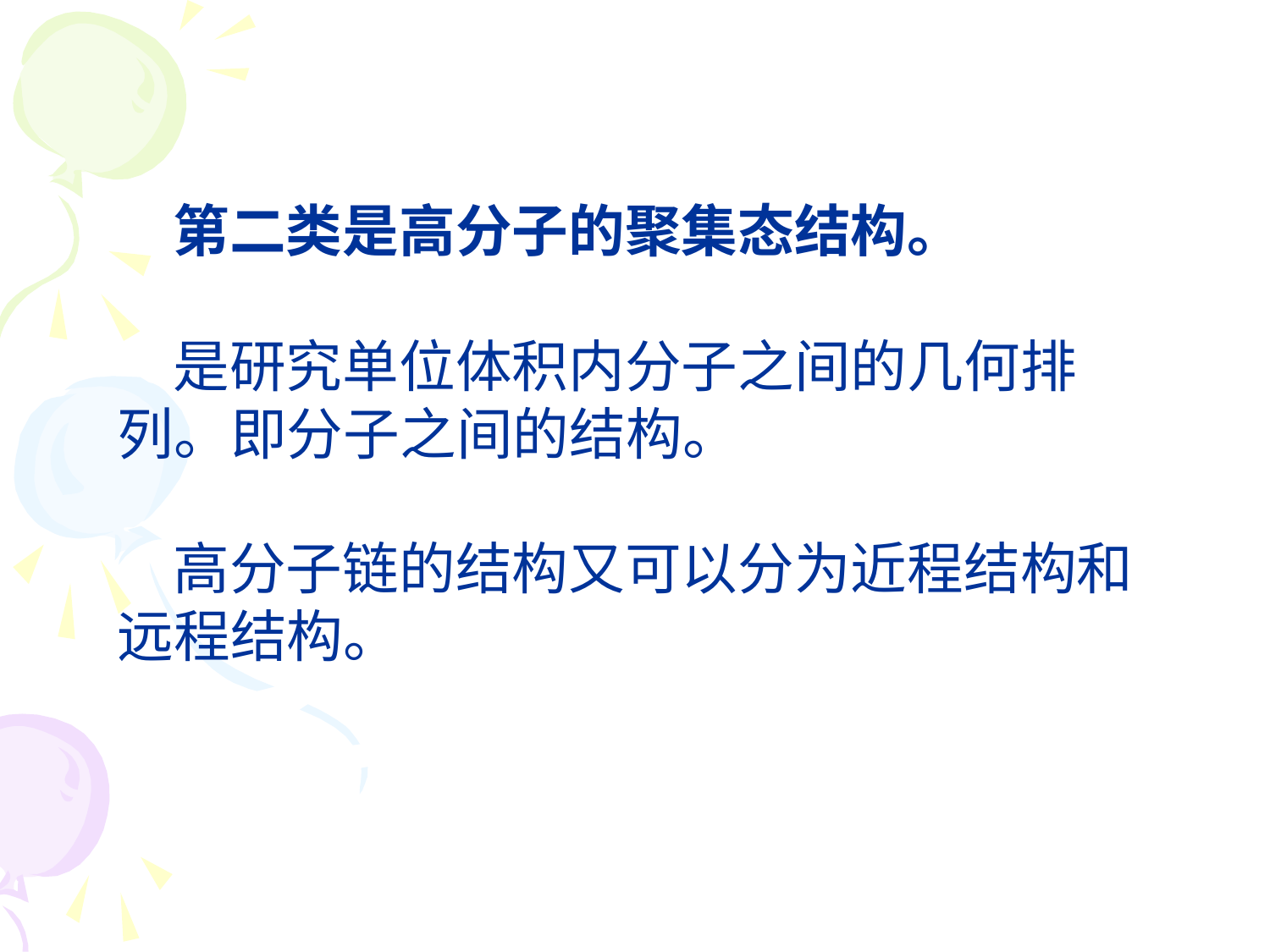

第二类是高分子的聚集态结构。

是研究单位体积内分子之间的几何排列。即分子之间的结构。

高分子链的结构又可以分为近程结构和远程结构。